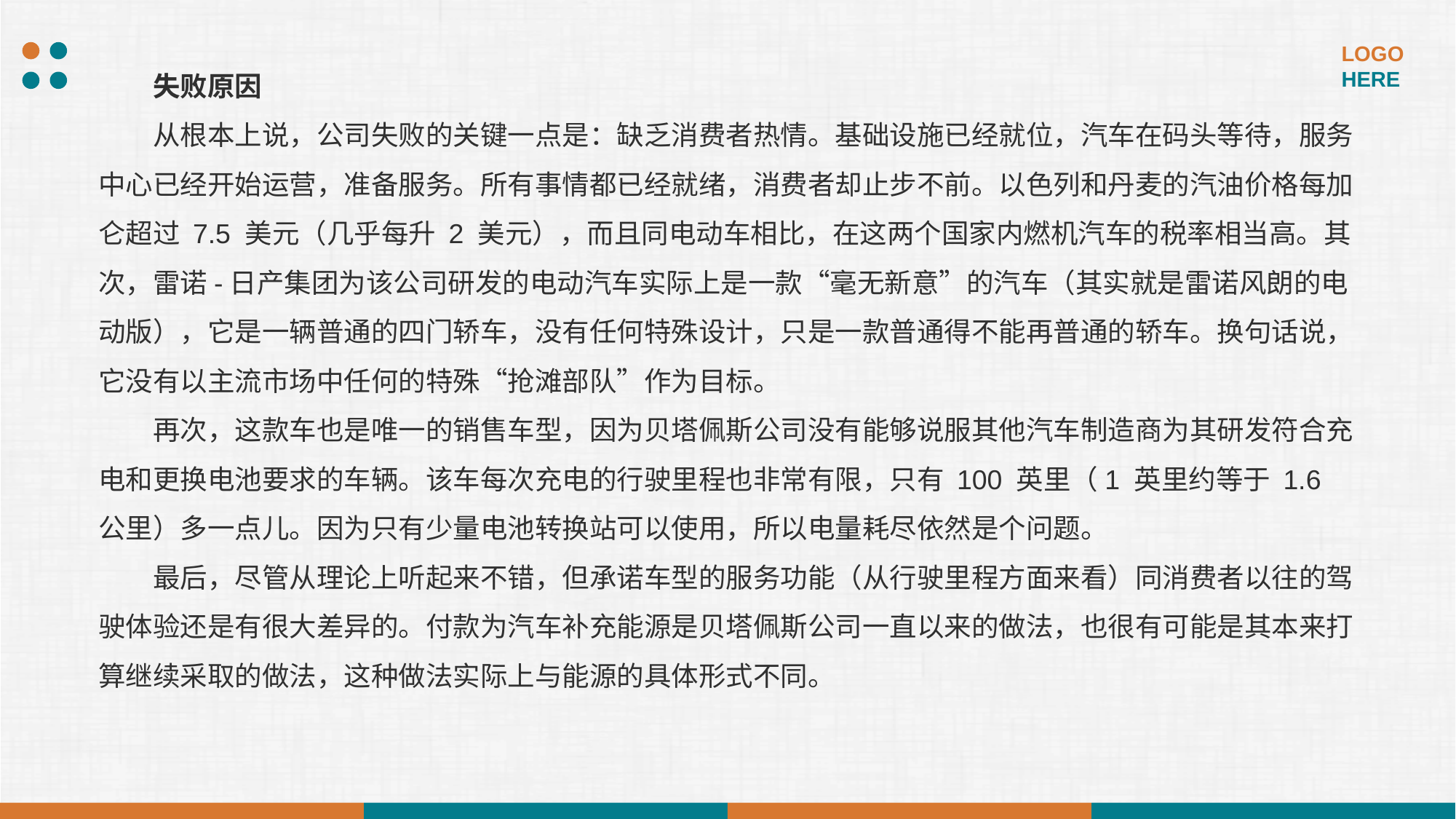

失败原因
从根本上说，公司失败的关键一点是：缺乏消费者热情。基础设施已经就位，汽车在码头等待，服务中心已经开始运营，准备服务。所有事情都已经就绪，消费者却止步不前。以色列和丹麦的汽油价格每加仑超过 7.5 美元（几乎每升 2 美元），而且同电动车相比，在这两个国家内燃机汽车的税率相当高。其次，雷诺-日产集团为该公司研发的电动汽车实际上是一款“毫无新意”的汽车（其实就是雷诺风朗的电动版），它是一辆普通的四门轿车，没有任何特殊设计，只是一款普通得不能再普通的轿车。换句话说，它没有以主流市场中任何的特殊“抢滩部队”作为目标。
再次，这款车也是唯一的销售车型，因为贝塔佩斯公司没有能够说服其他汽车制造商为其研发符合充电和更换电池要求的车辆。该车每次充电的行驶里程也非常有限，只有 100 英里（1 英里约等于 1.6 公里）多一点儿。因为只有少量电池转换站可以使用，所以电量耗尽依然是个问题。
最后，尽管从理论上听起来不错，但承诺车型的服务功能（从行驶里程方面来看）同消费者以往的驾驶体验还是有很大差异的。付款为汽车补充能源是贝塔佩斯公司一直以来的做法，也很有可能是其本来打算继续采取的做法，这种做法实际上与能源的具体形式不同。